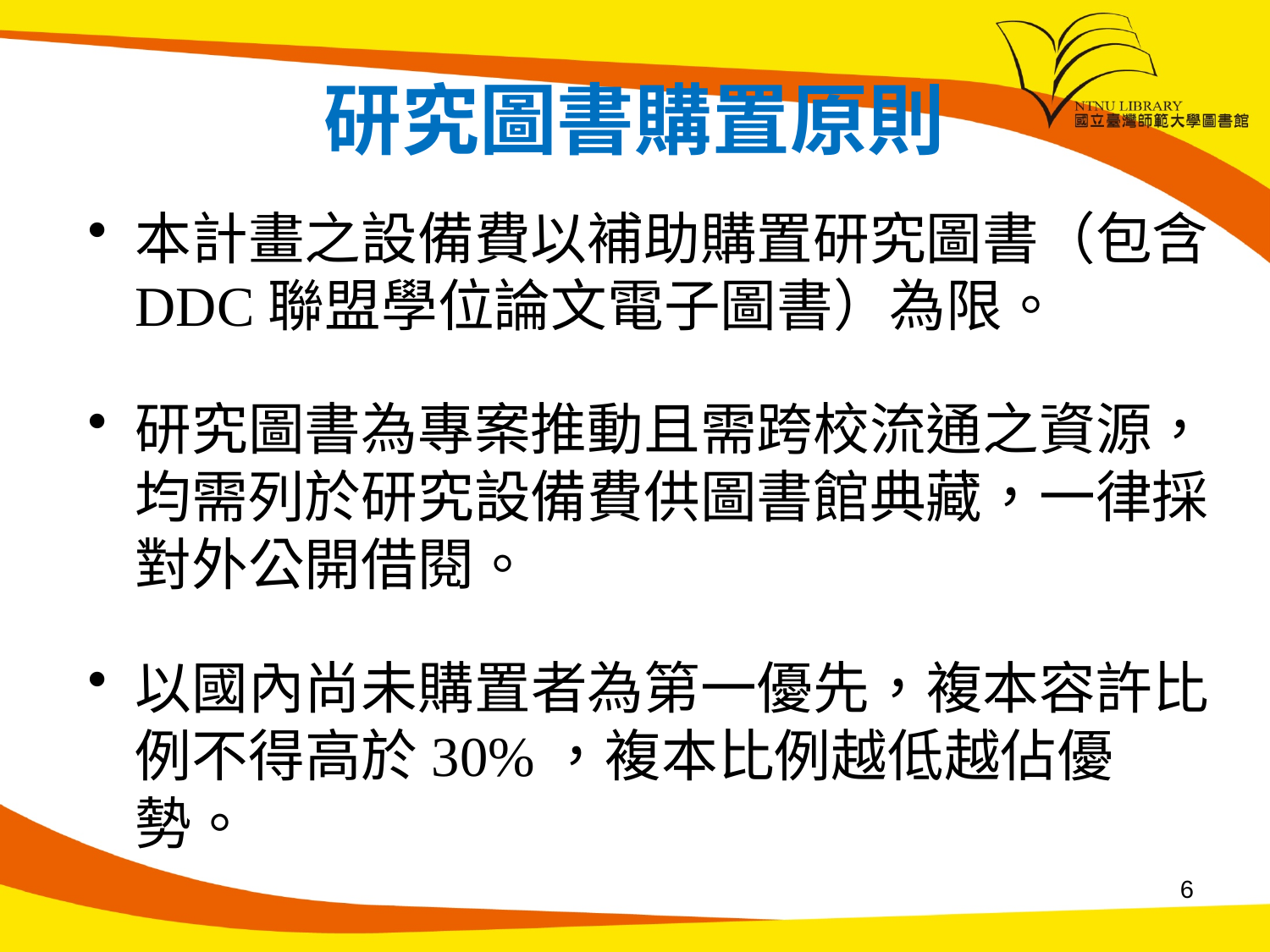

# 研究圖書購置原則
本計畫之設備費以補助購置研究圖書（包含DDC聯盟學位論文電子圖書）為限。

研究圖書為專案推動且需跨校流通之資源，均需列於研究設備費供圖書館典藏，一律採對外公開借閱。

以國內尚未購置者為第一優先，複本容許比例不得高於30%，複本比例越低越佔優勢。
6